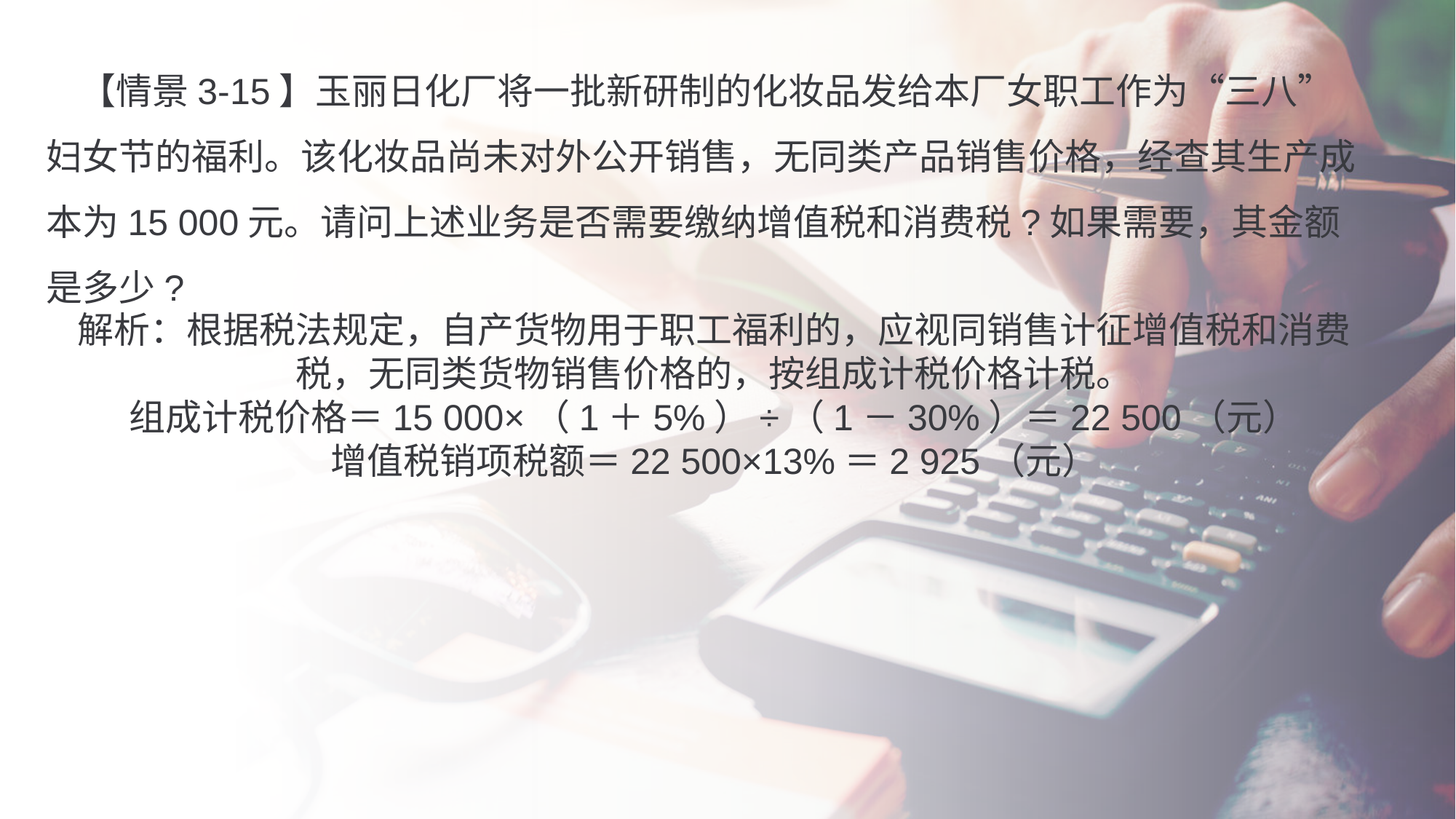

【情景3-15】玉丽日化厂将一批新研制的化妆品发给本厂女职工作为“三八”妇女节的福利。该化妆品尚未对外公开销售，无同类产品销售价格，经查其生产成本为15 000元。请问上述业务是否需要缴纳增值税和消费税?如果需要，其金额是多少?
解析：根据税法规定，自产货物用于职工福利的，应视同销售计征增值税和消费税，无同类货物销售价格的，按组成计税价格计税。
组成计税价格＝15 000×（1＋5%）÷（1－30%）＝22 500（元）
增值税销项税额＝22 500×13%＝2 925（元）